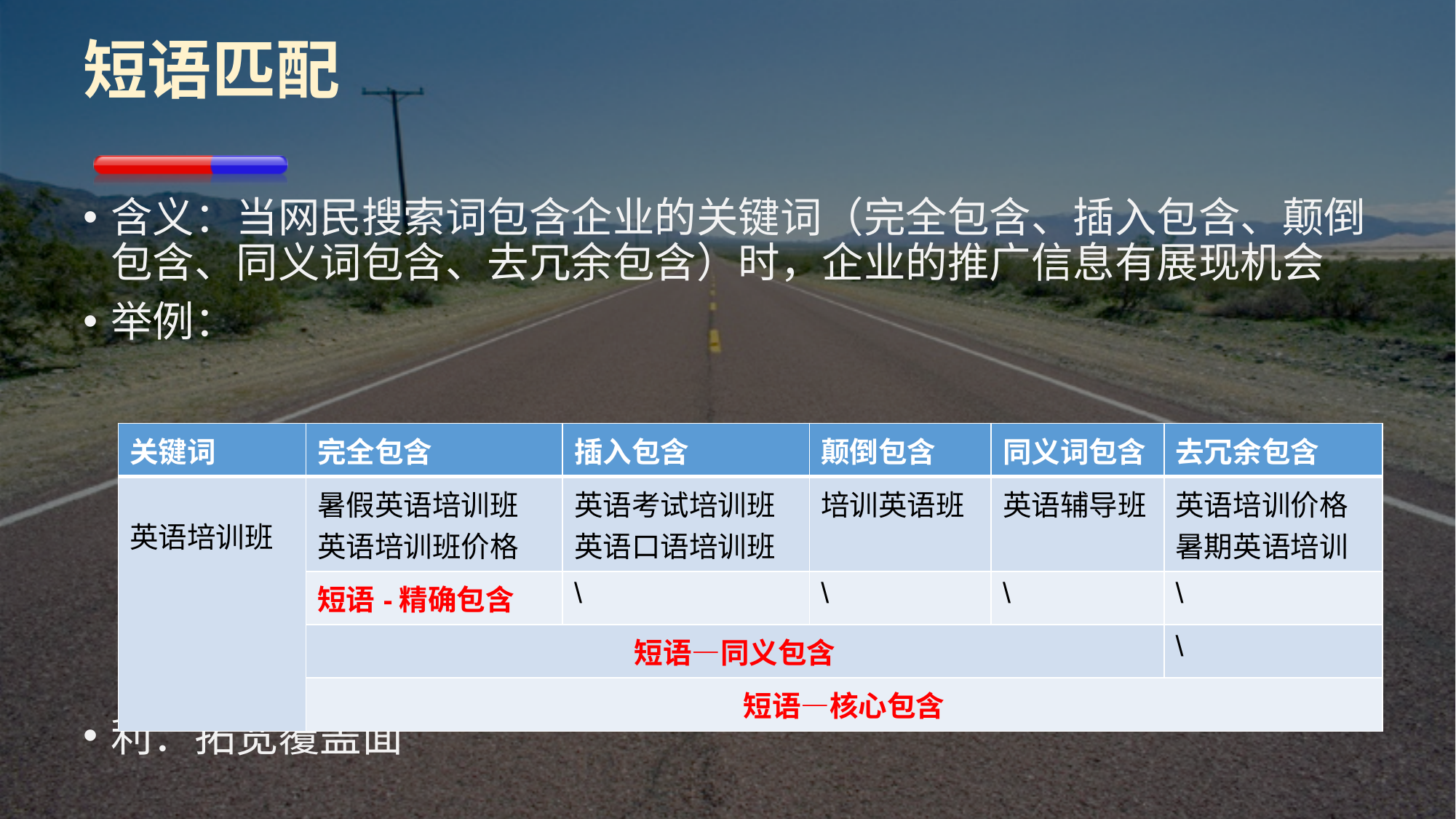

# 短语匹配
含义：当网民搜索词包含企业的关键词（完全包含、插入包含、颠倒包含、同义词包含、去冗余包含）时，企业的推广信息有展现机会
举例：

利：拓宽覆盖面

| 关键词 | 完全包含 | 插入包含 | 颠倒包含 | 同义词包含 | 去冗余包含 |
| --- | --- | --- | --- | --- | --- |
| 英语培训班 | 暑假英语培训班 英语培训班价格 | 英语考试培训班 英语口语培训班 | 培训英语班 | 英语辅导班 | 英语培训价格 暑期英语培训 |
|  | 短语-精确包含 | \ | \ | \ | \ |
|  | 短语—同义包含 |  |  |  | \ |
|  | 短语—核心包含 |  |  |  |  |